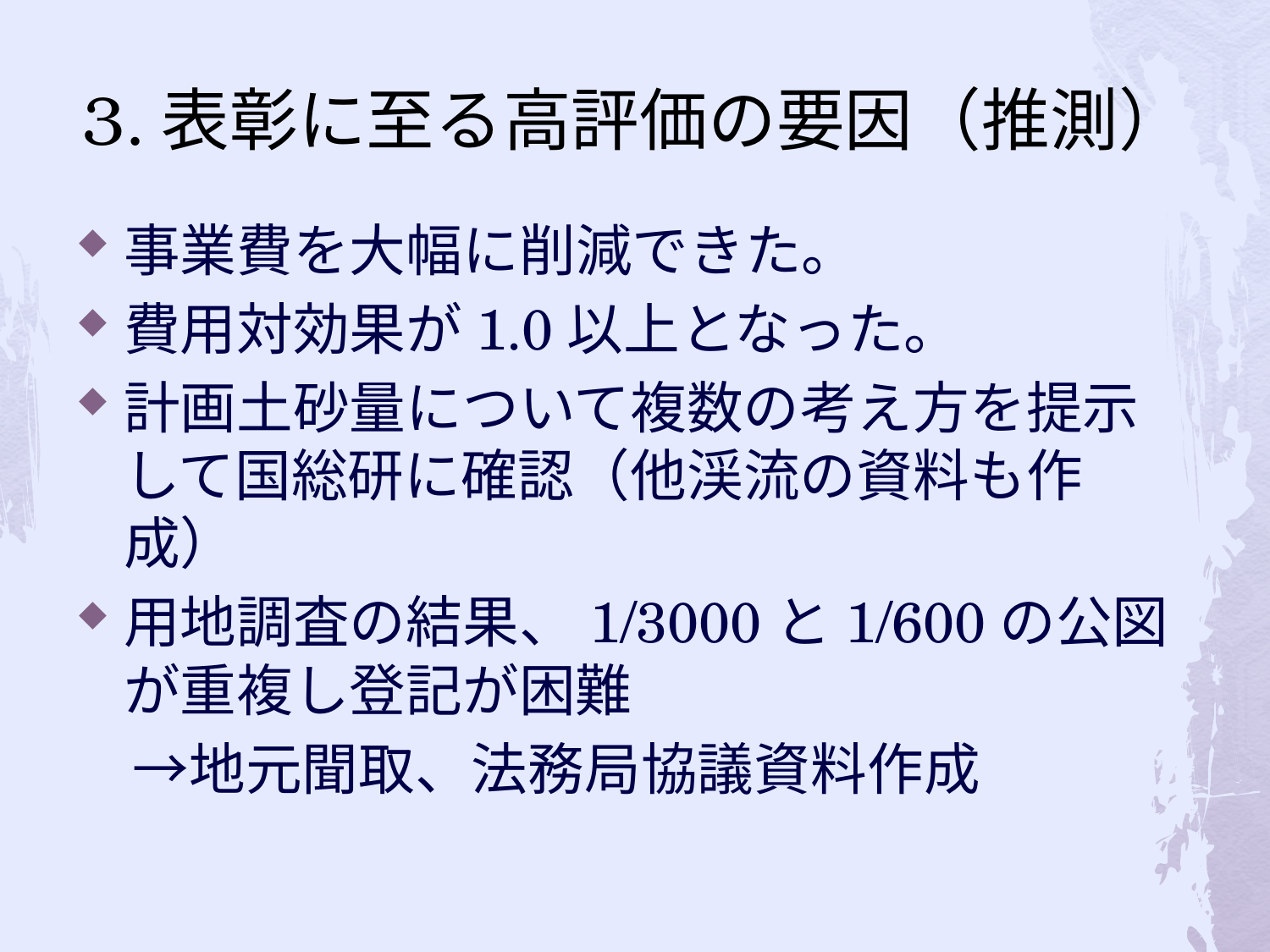

# 3.表彰に至る高評価の要因（推測）
事業費を大幅に削減できた。
費用対効果が1.0以上となった。
計画土砂量について複数の考え方を提示して国総研に確認（他渓流の資料も作成）
用地調査の結果、1/3000と1/600の公図が重複し登記が困難
　→地元聞取、法務局協議資料作成